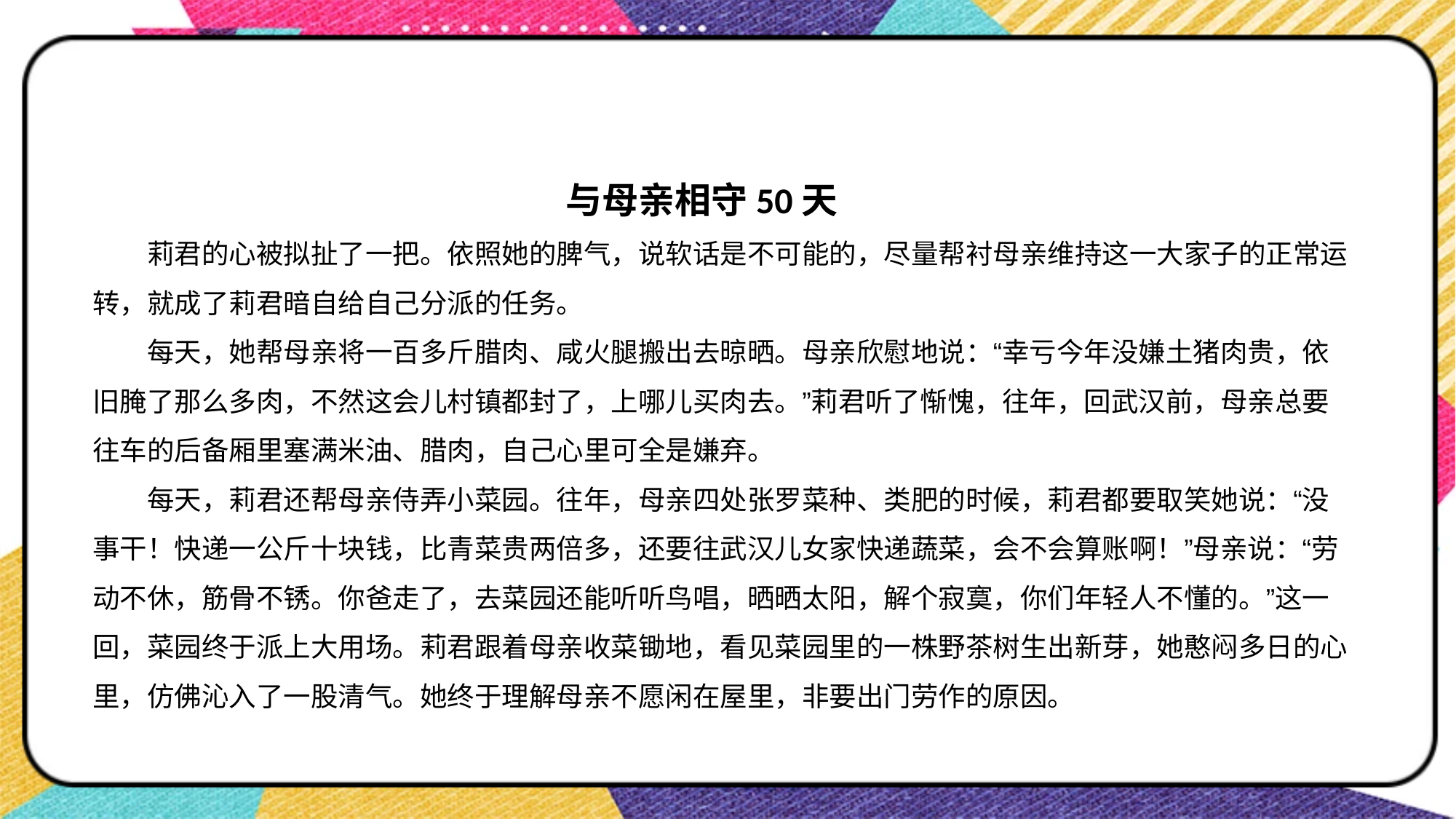

与母亲相守50天
莉君的心被拟扯了一把。依照她的脾气，说软话是不可能的，尽量帮衬母亲维持这一大家子的正常运转，就成了莉君暗自给自己分派的任务。
每天，她帮母亲将一百多斤腊肉、咸火腿搬出去晾晒。母亲欣慰地说：“幸亏今年没嫌土猪肉贵，依旧腌了那么多肉，不然这会儿村镇都封了，上哪儿买肉去。”莉君听了惭愧，往年，回武汉前，母亲总要往车的后备厢里塞满米油、腊肉，自己心里可全是嫌弃。
每天，莉君还帮母亲侍弄小菜园。往年，母亲四处张罗菜种、类肥的时候，莉君都要取笑她说：“没事干！快递一公斤十块钱，比青菜贵两倍多，还要往武汉儿女家快递蔬菜，会不会算账啊！”母亲说：“劳动不休，筋骨不锈。你爸走了，去菜园还能听听鸟唱，晒晒太阳，解个寂寞，你们年轻人不懂的。”这一回，菜园终于派上大用场。莉君跟着母亲收菜锄地，看见菜园里的一株野茶树生出新芽，她憨闷多日的心里，仿佛沁入了一股清气。她终于理解母亲不愿闲在屋里，非要出门劳作的原因。